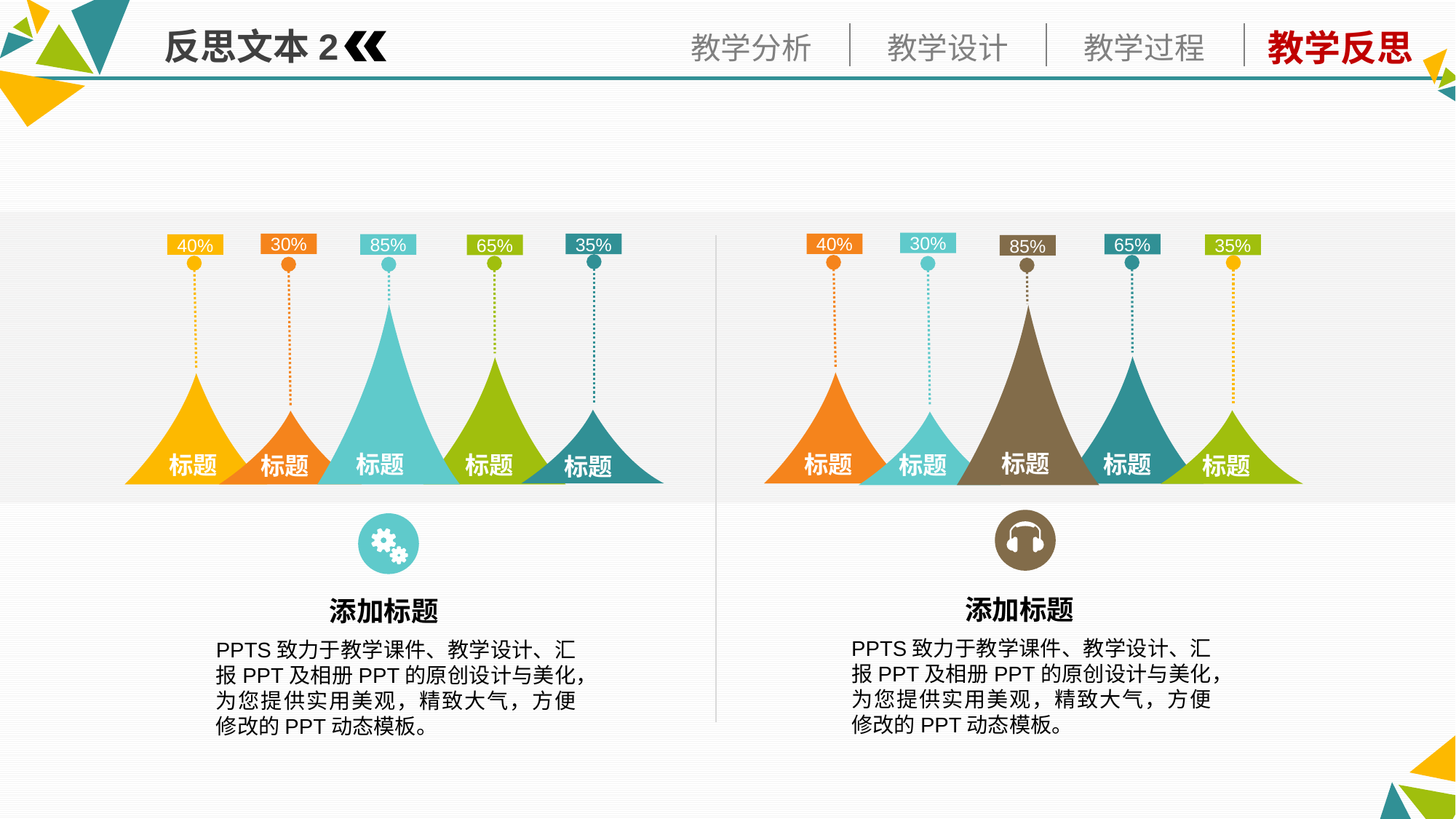

反思文本2

30%

40%

65%

35%

85%
标题
标题
标题
标题
标题
30%

35%

85%

40%

65%
标题
标题
标题
标题
标题

添加标题
PPTS致力于教学课件、教学设计、汇报PPT及相册PPT的原创设计与美化，为您提供实用美观，精致大气，方便修改的PPT动态模板。
添加标题
PPTS致力于教学课件、教学设计、汇报PPT及相册PPT的原创设计与美化，为您提供实用美观，精致大气，方便修改的PPT动态模板。